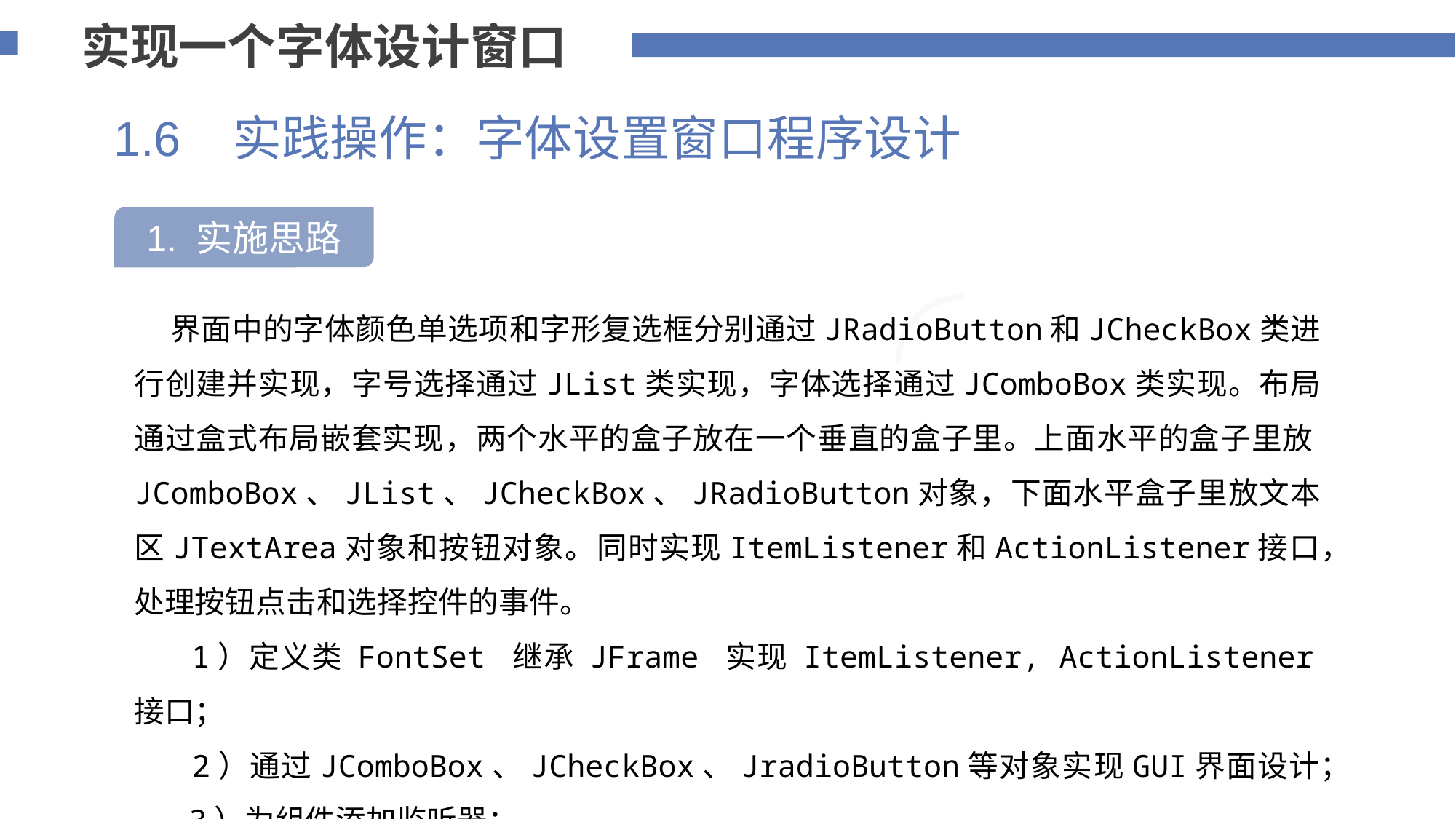

实现一个字体设计窗口

1.6   实践操作：字体设置窗口程序设计
1. 实施思路

    界面中的字体颜色单选项和字形复选框分别通过JRadioButton和JCheckBox类进行创建并实现，字号选择通过JList类实现，字体选择通过JComboBox类实现。布局通过盒式布局嵌套实现，两个水平的盒子放在一个垂直的盒子里。上面水平的盒子里放JComboBox、JList、JCheckBox、JRadioButton对象，下面水平盒子里放文本区JTextArea对象和按钮对象。同时实现ItemListener和ActionListener接口，处理按钮点击和选择控件的事件。
   1）定义类 FontSet 继承 JFrame 实现 ItemListener, ActionListener接口；
   2）通过JComboBox、JCheckBox、JradioButton等对象实现GUI界面设计；
   3）为组件添加监听器；
   4）为ItemListener和ActionListener接口添加事件处理代码；

75%